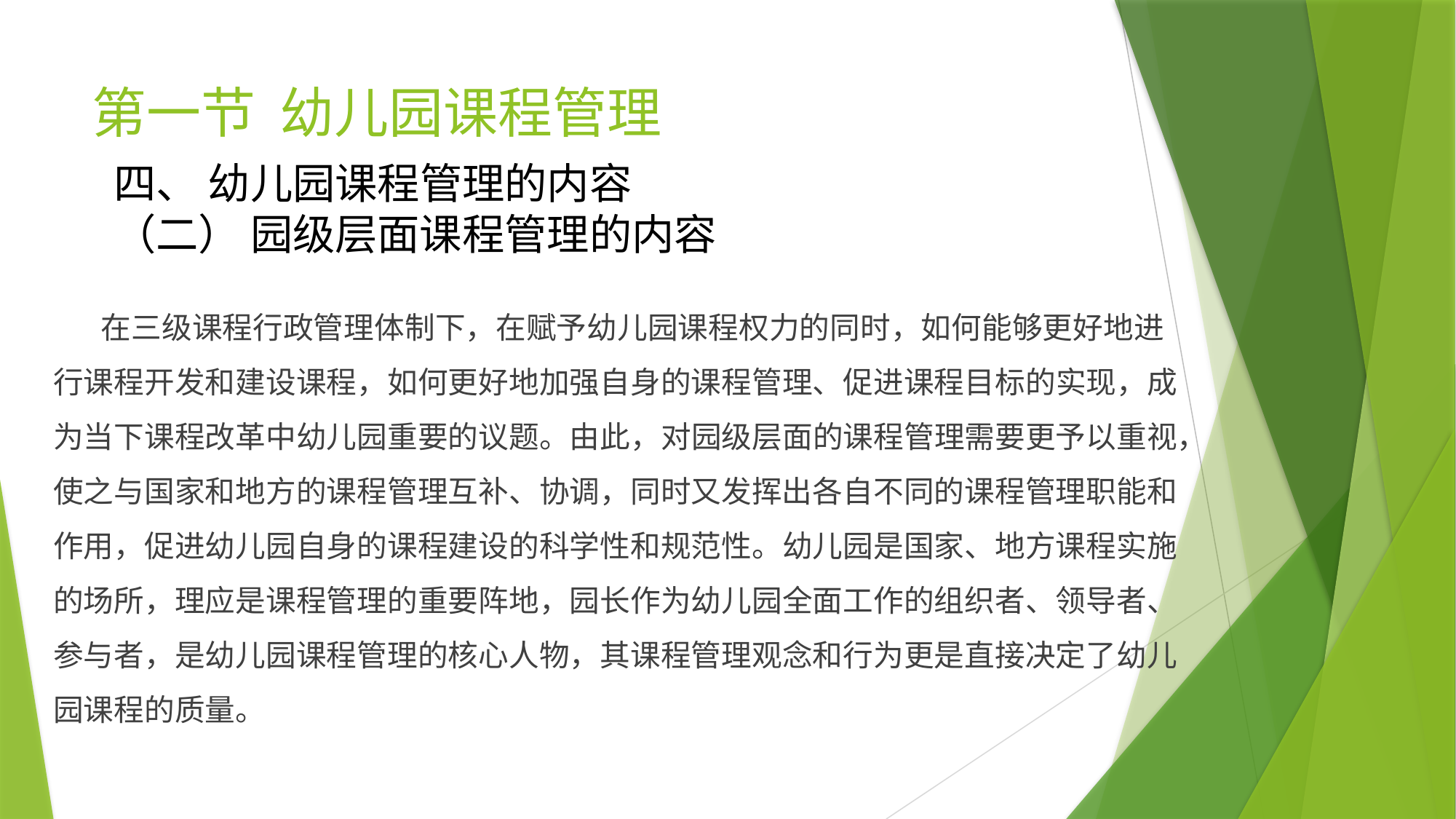

# 第一节  幼儿园课程管理
四、 幼儿园课程管理的内容
（二） 园级层面课程管理的内容
      在三级课程行政管理体制下，在赋予幼儿园课程权力的同时，如何能够更好地进行课程开发和建设课程，如何更好地加强自身的课程管理、促进课程目标的实现，成为当下课程改革中幼儿园重要的议题。由此，对园级层面的课程管理需要更予以重视，使之与国家和地方的课程管理互补、协调，同时又发挥出各自不同的课程管理职能和作用，促进幼儿园自身的课程建设的科学性和规范性。幼儿园是国家、地方课程实施的场所，理应是课程管理的重要阵地，园长作为幼儿园全面工作的组织者、领导者、参与者，是幼儿园课程管理的核心人物，其课程管理观念和行为更是直接决定了幼儿园课程的质量。